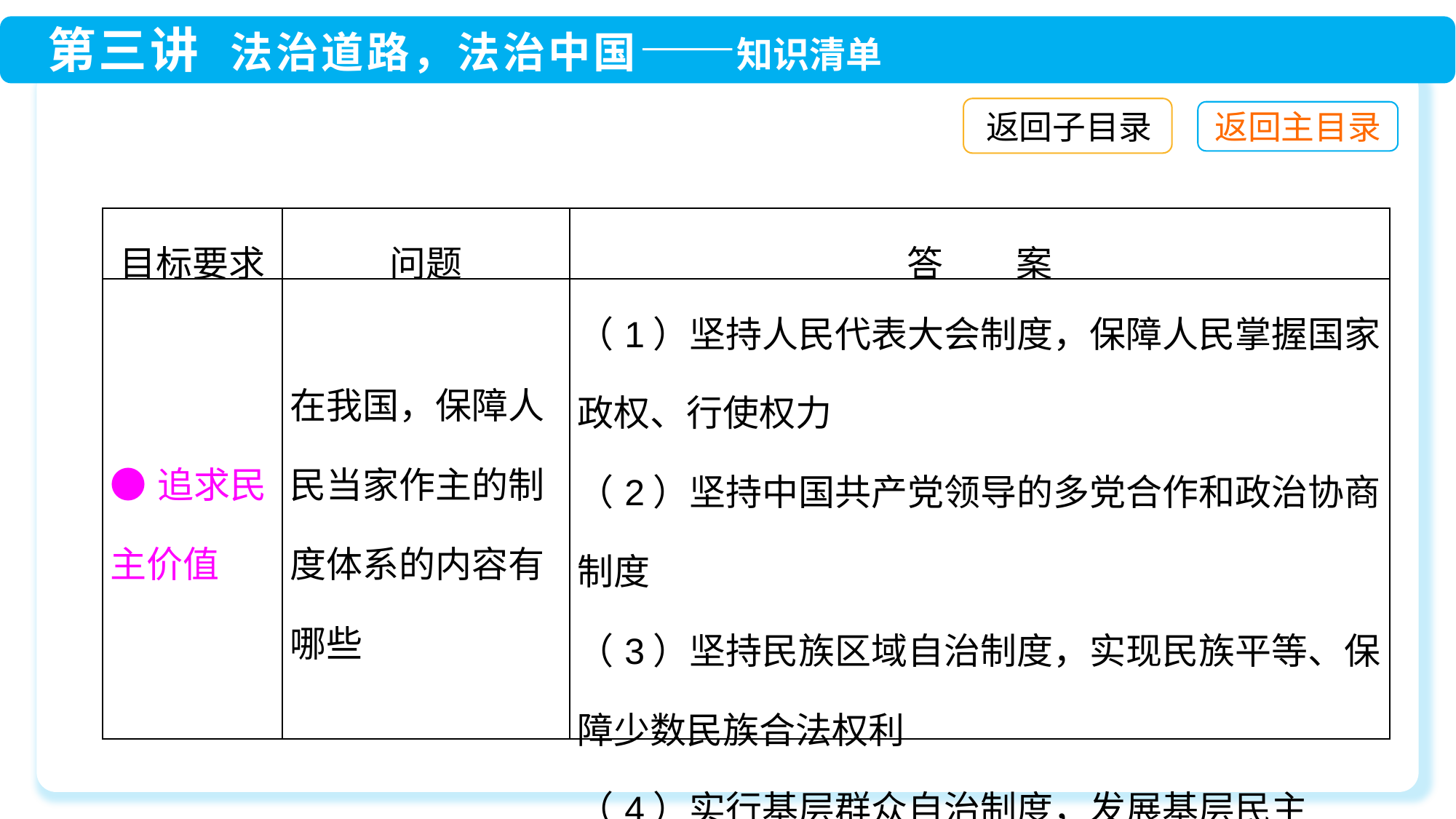

返回子目录
| 目标要求 | 问题 | 答　　案 |
| --- | --- | --- |
| ●追求民主价值 | 在我国，保障人民当家作主的制度体系的内容有哪些 | （1）坚持人民代表大会制度，保障人民掌握国家政权、行使权力 （2）坚持中国共产党领导的多党合作和政治协商制度 （3）坚持民族区域自治制度，实现民族平等、保障少数民族合法权利 （4）实行基层群众自治制度，发展基层民主 |